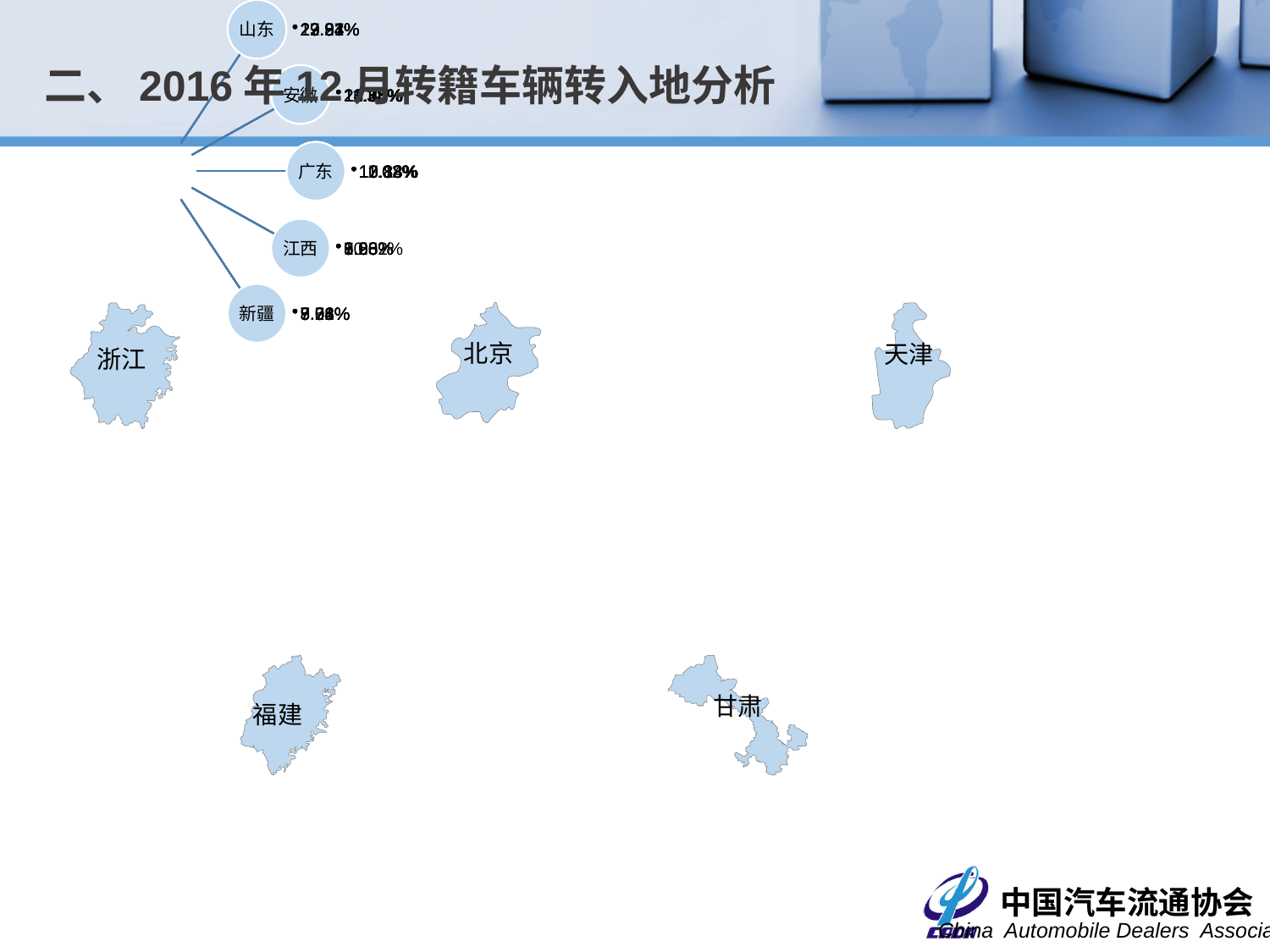

二、2016年12月转籍车辆转入地分析
山西
22.83%
新疆
13.14%
山东
11.02%
辽宁
10.02%
内蒙古
9.91%
山西
23.54%
内蒙古
22.65%
辽宁
10.88%
山东
7.93%
吉林
7.54%
山东
19.21%
安徽
14.88%
广东
13.84%
江西
8.26%
新疆
8.06%

北京

浙江

天津
内蒙古
27.97%
青海
20.25%
宁夏
17.33%
西藏
6.05%
新疆
5.22%
广东
29.94%
黑龙江
11.38%
江西
10.18%
浙江
9.58%
山东
7.78%

福建

甘肃